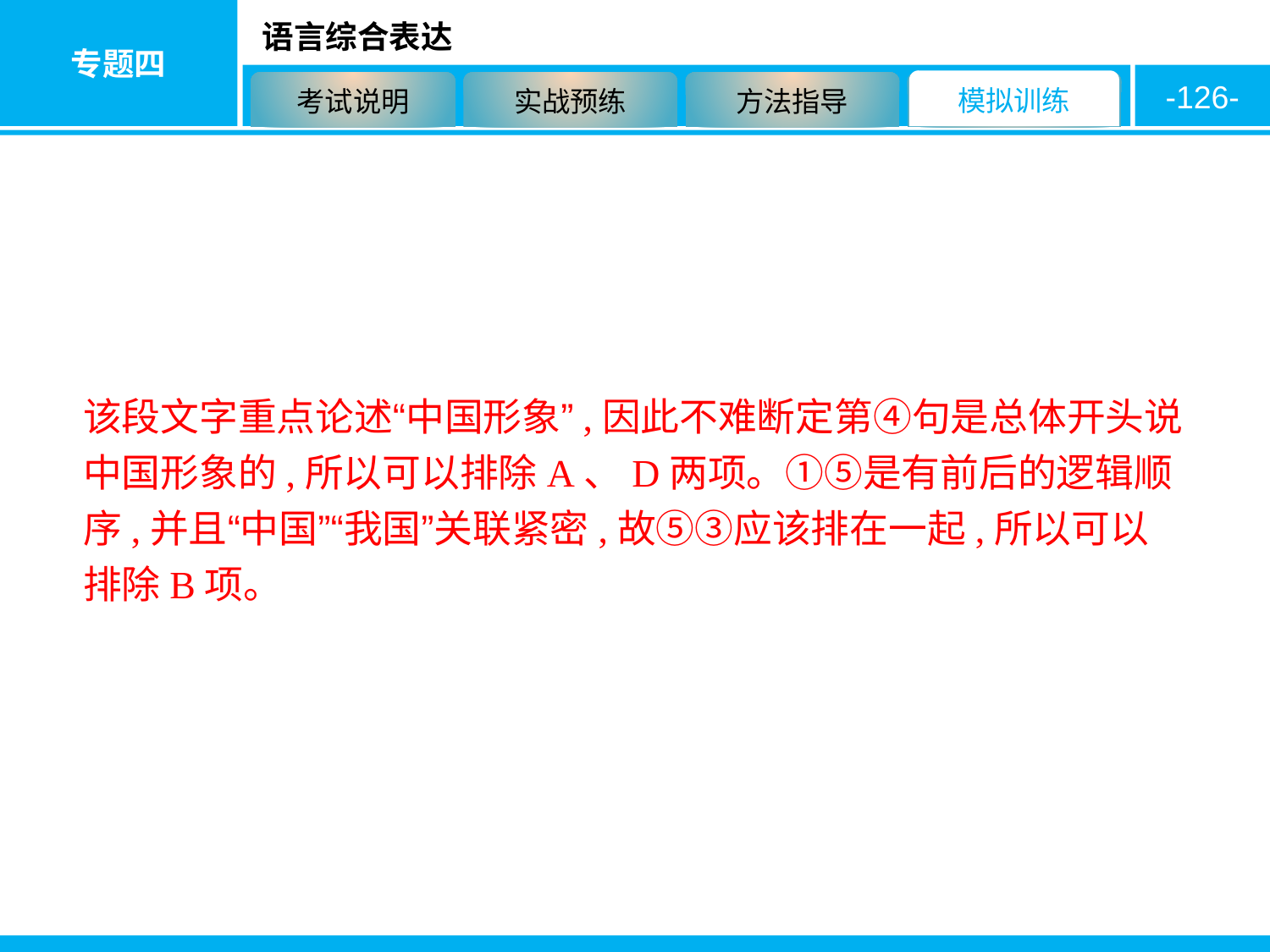

-126-
该段文字重点论述“中国形象”,因此不难断定第④句是总体开头说中国形象的,所以可以排除A、D两项。①⑤是有前后的逻辑顺序,并且“中国”“我国”关联紧密,故⑤③应该排在一起,所以可以排除B项。